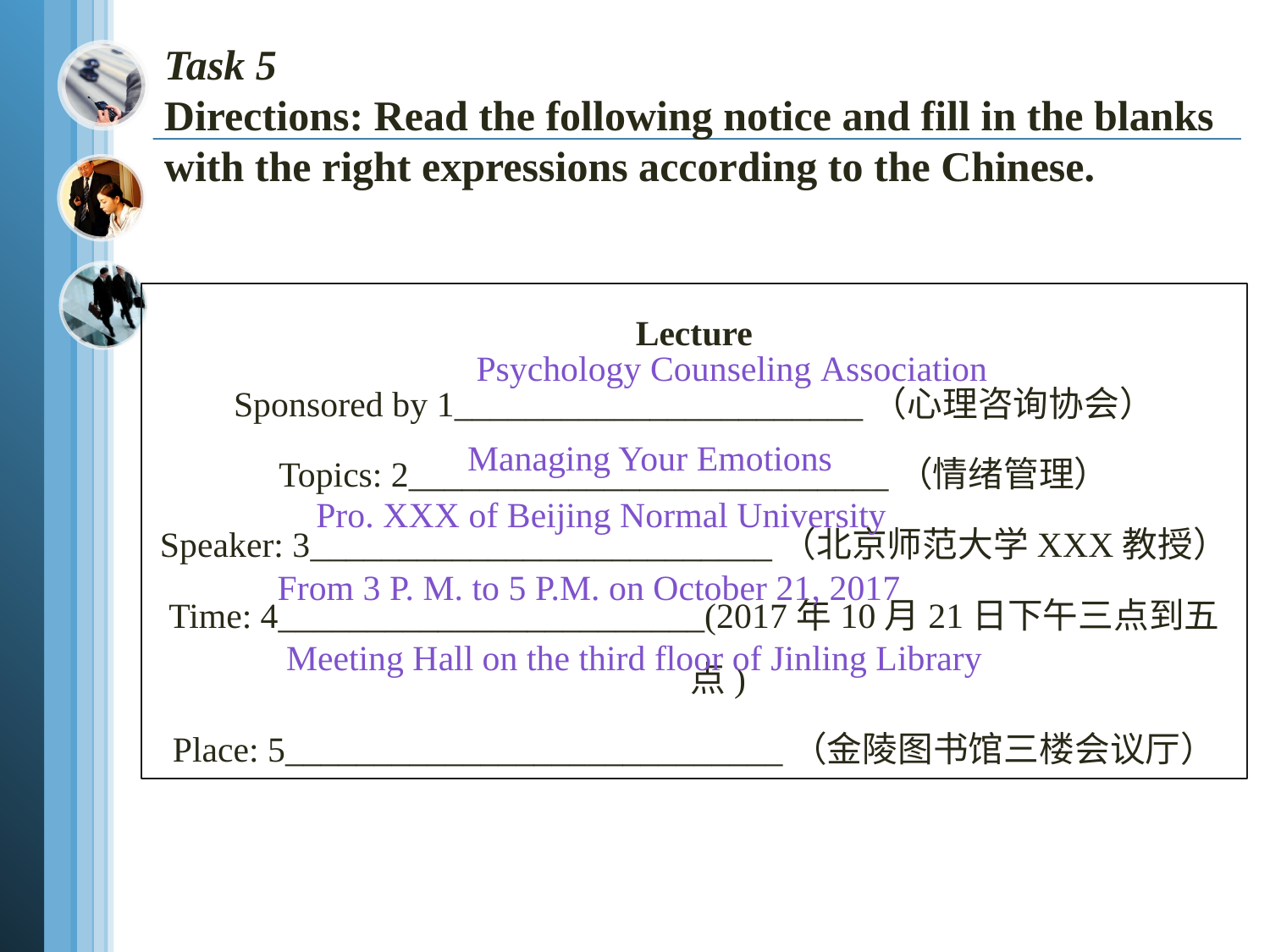

# Task 5 Directions: Read the following notice and fill in the blanks with the right expressions according to the Chinese.
Lecture
Sponsored by 1_______________________（心理咨询协会）
Topics: 2___________________________（情绪管理）
Speaker: 3__________________________（北京师范大学XXX教授）
Time: 4________________________(2017年10月21日下午三点到五点)
Place: 5____________________________（金陵图书馆三楼会议厅）
 Psychology Counseling Association

Managing Your Emotions

 Pro. XXX of Beijing Normal University

 From 3 P. M. to 5 P.M. on October 21, 2017

 Meeting Hall on the third floor of Jinling Library